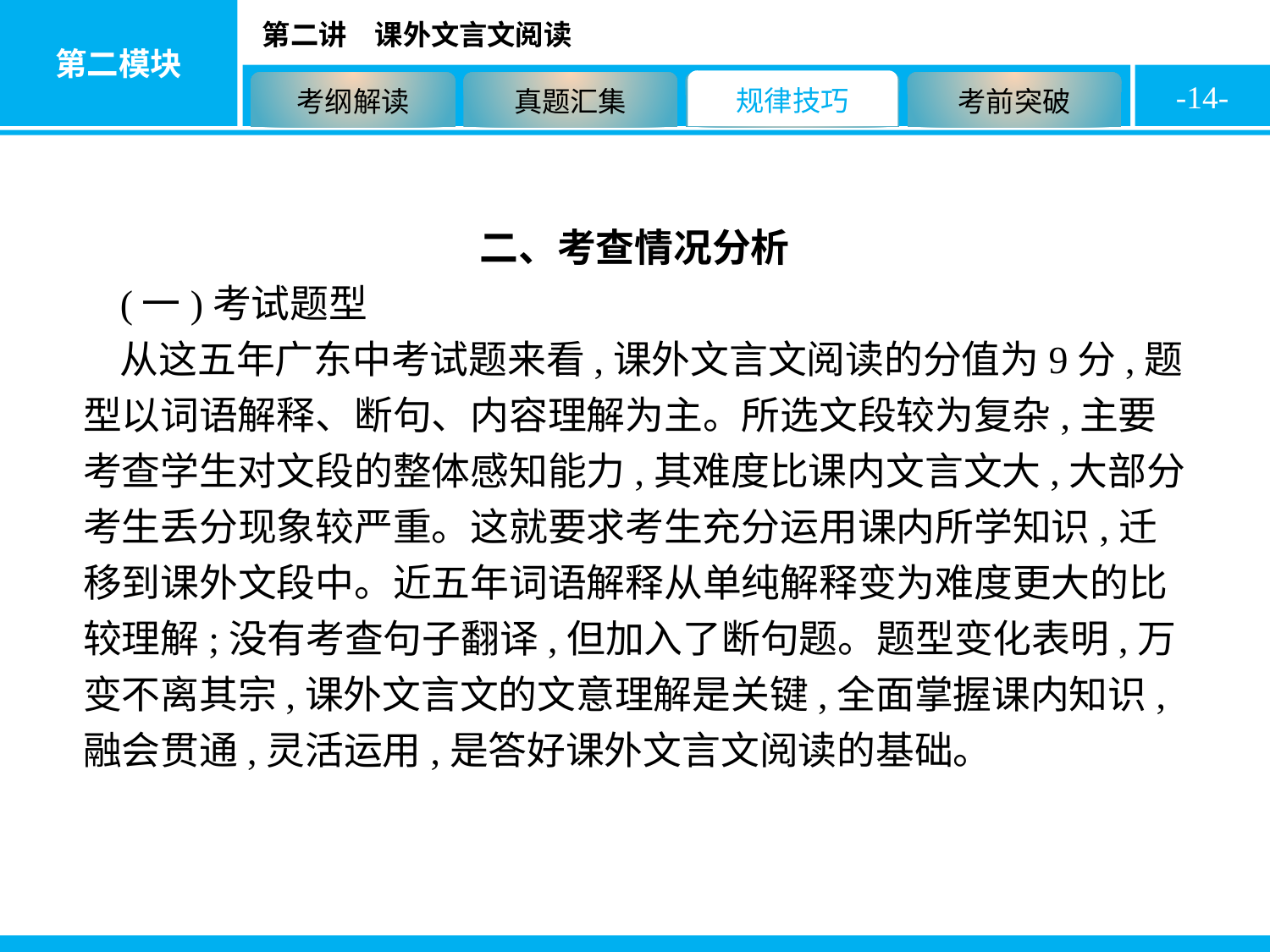

-14-
二、考查情况分析
(一)考试题型
从这五年广东中考试题来看,课外文言文阅读的分值为9分,题型以词语解释、断句、内容理解为主。所选文段较为复杂,主要考查学生对文段的整体感知能力,其难度比课内文言文大,大部分考生丢分现象较严重。这就要求考生充分运用课内所学知识,迁移到课外文段中。近五年词语解释从单纯解释变为难度更大的比较理解;没有考查句子翻译,但加入了断句题。题型变化表明,万变不离其宗,课外文言文的文意理解是关键,全面掌握课内知识,融会贯通,灵活运用,是答好课外文言文阅读的基础。